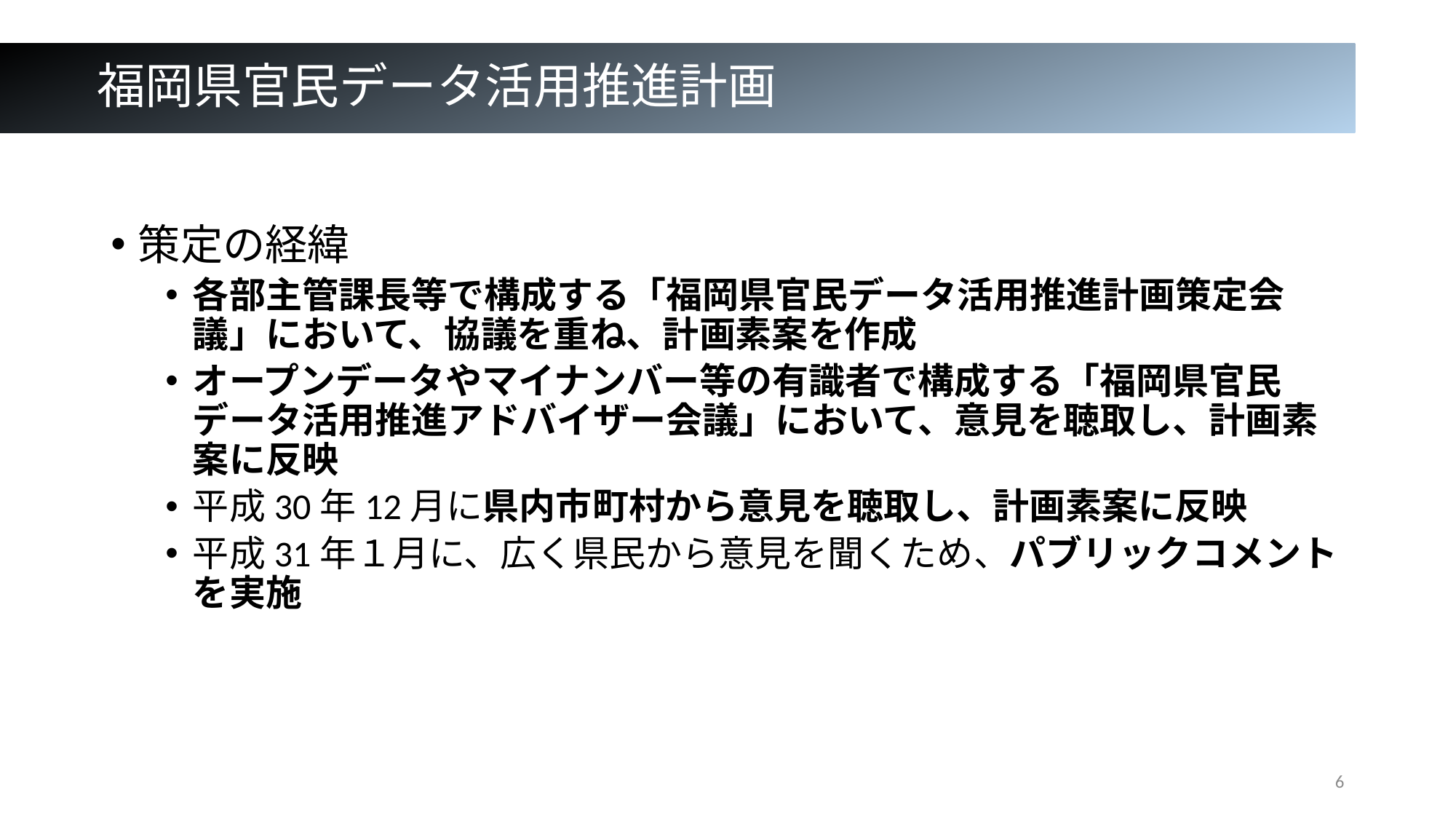

# 福岡県官民データ活用推進計画
策定の経緯
各部主管課長等で構成する「福岡県官民データ活用推進計画策定会議」において、協議を重ね、計画素案を作成
オープンデータやマイナンバー等の有識者で構成する「福岡県官民データ活用推進アドバイザー会議」において、意見を聴取し、計画素案に反映
平成30年12月に県内市町村から意見を聴取し、計画素案に反映
平成31年１月に、広く県民から意見を聞くため、パブリックコメントを実施
6